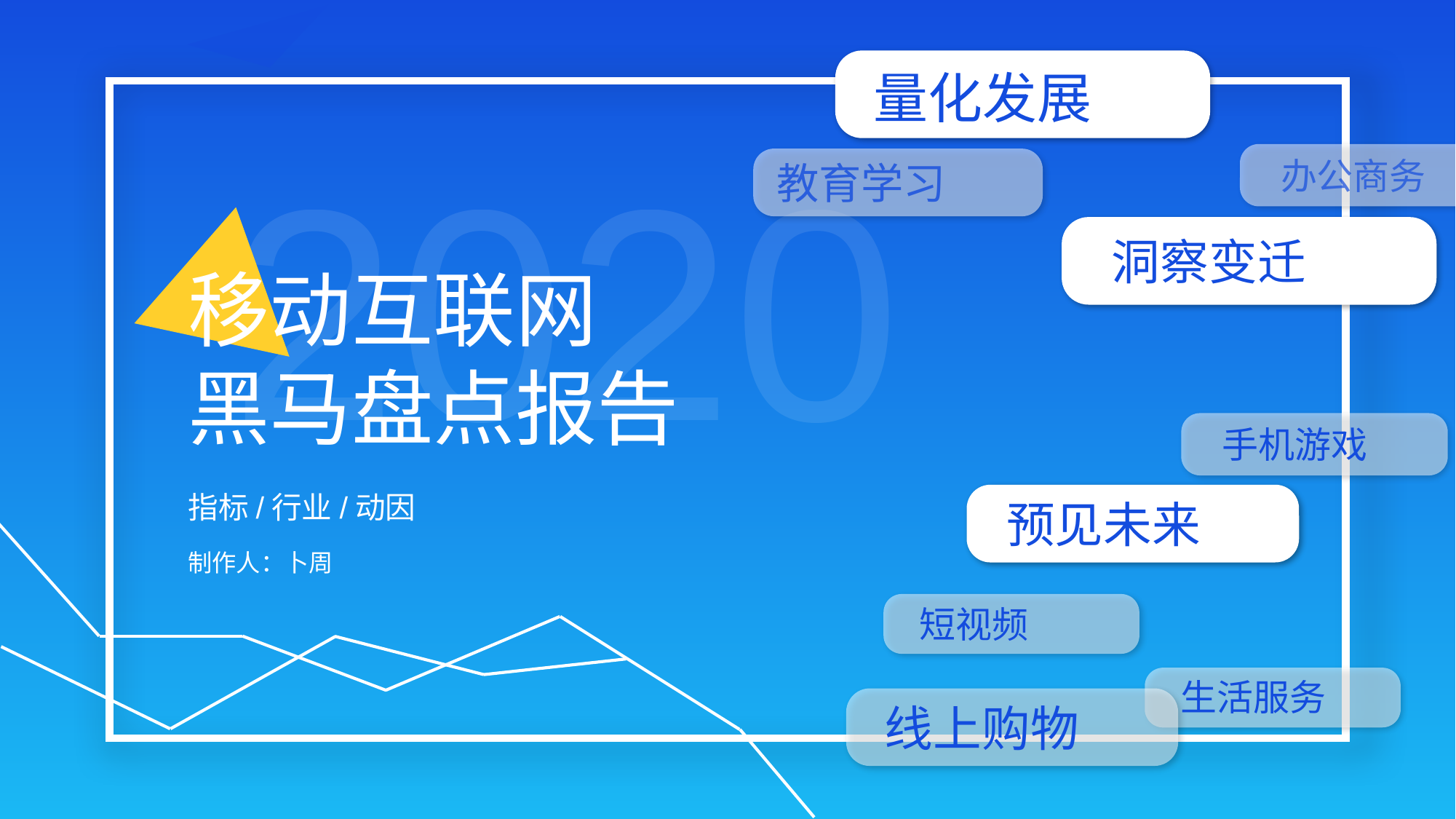

量化发展

2020

办公商务

教育学习

洞察变迁

移动互联网
黑马盘点报告

手机游戏
指标/行业/动因

预见未来
制作人：卜周

短视频

生活服务

线上购物